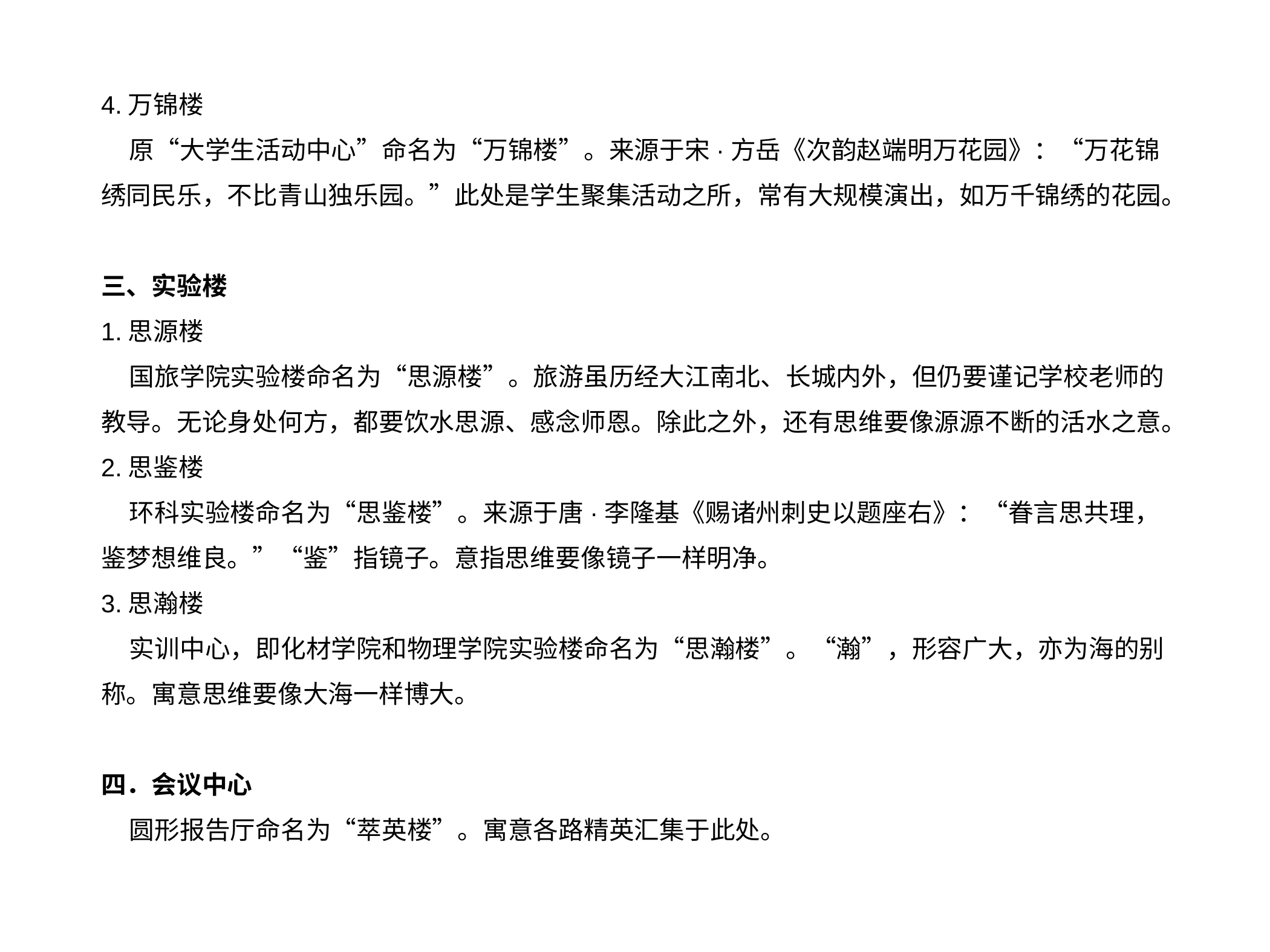

4.万锦楼
    原“大学生活动中心”命名为“万锦楼”。来源于宋·方岳《次韵赵端明万花园》：“万花锦绣同民乐，不比青山独乐园。”此处是学生聚集活动之所，常有大规模演出，如万千锦绣的花园。

三、实验楼
1.思源楼
    国旅学院实验楼命名为“思源楼”。旅游虽历经大江南北、长城内外，但仍要谨记学校老师的教导。无论身处何方，都要饮水思源、感念师恩。除此之外，还有思维要像源源不断的活水之意。
2.思鉴楼
    环科实验楼命名为“思鉴楼”。来源于唐·李隆基《赐诸州刺史以题座右》：“眷言思共理，鉴梦想维良。”“鉴”指镜子。意指思维要像镜子一样明净。
3.思瀚楼
    实训中心，即化材学院和物理学院实验楼命名为“思瀚楼”。“瀚”，形容广大，亦为海的别称。寓意思维要像大海一样博大。

四．会议中心
    圆形报告厅命名为“萃英楼”。寓意各路精英汇集于此处。